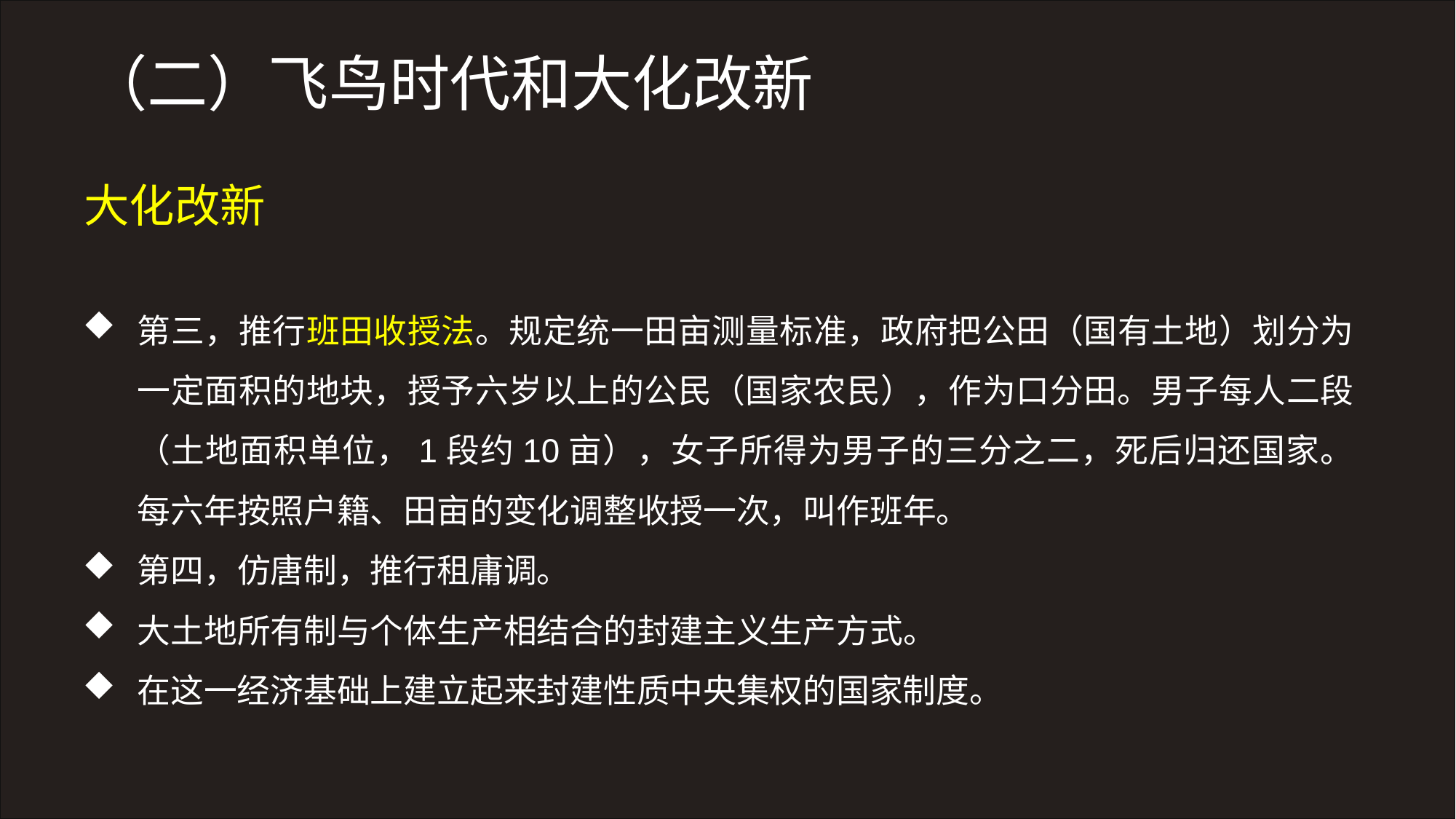

（二）飞鸟时代和大化改新
大化改新
第三，推行班田收授法。规定统一田亩测量标准，政府把公田（国有土地）划分为一定面积的地块，授予六岁以上的公民（国家农民），作为口分田。男子每人二段（土地面积单位，1段约10亩），女子所得为男子的三分之二，死后归还国家。每六年按照户籍、田亩的变化调整收授一次，叫作班年。
第四，仿唐制，推行租庸调。
大土地所有制与个体生产相结合的封建主义生产方式。
在这一经济基础上建立起来封建性质中央集权的国家制度。